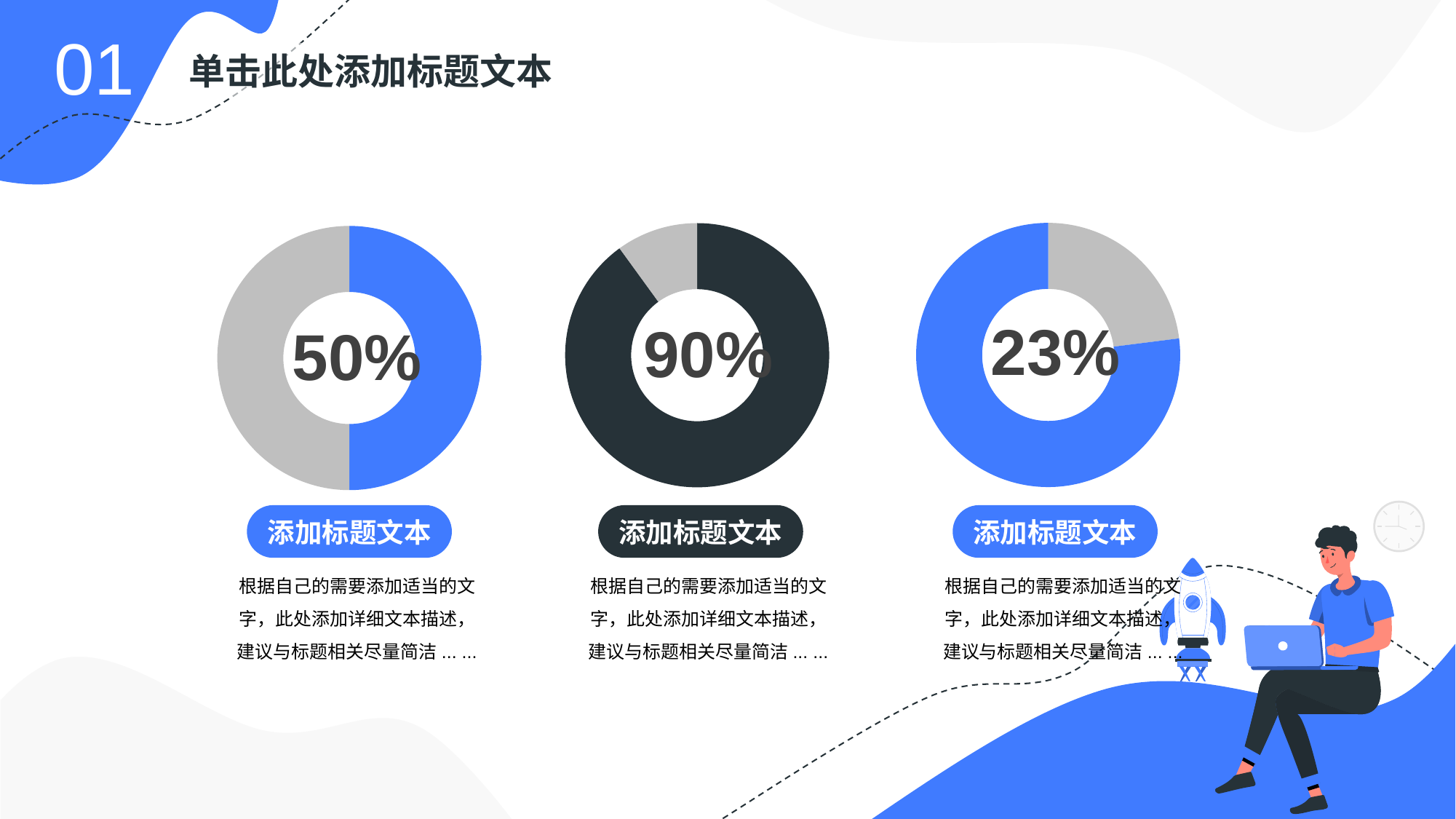

01
单击此处添加标题文本

### Chart

| Category | SALE |
|---|---|
| A | 23.0 |
|  | None |
| B | 77.0 |
23%

### Chart

| Category | SALE |
|---|---|
| A | 9.0 |
|  | None |
| B | 1.0 |
90%

### Chart

| Category | SALE |
|---|---|
| A | 5.0 |
|  | None |
| B | 5.0 |
50%

添加标题文本
根据自己的需要添加适当的文字，此处添加详细文本描述，建议与标题相关尽量简洁... ...

添加标题文本
根据自己的需要添加适当的文字，此处添加详细文本描述，建议与标题相关尽量简洁... ...

添加标题文本
根据自己的需要添加适当的文字，此处添加详细文本描述，建议与标题相关尽量简洁... ...